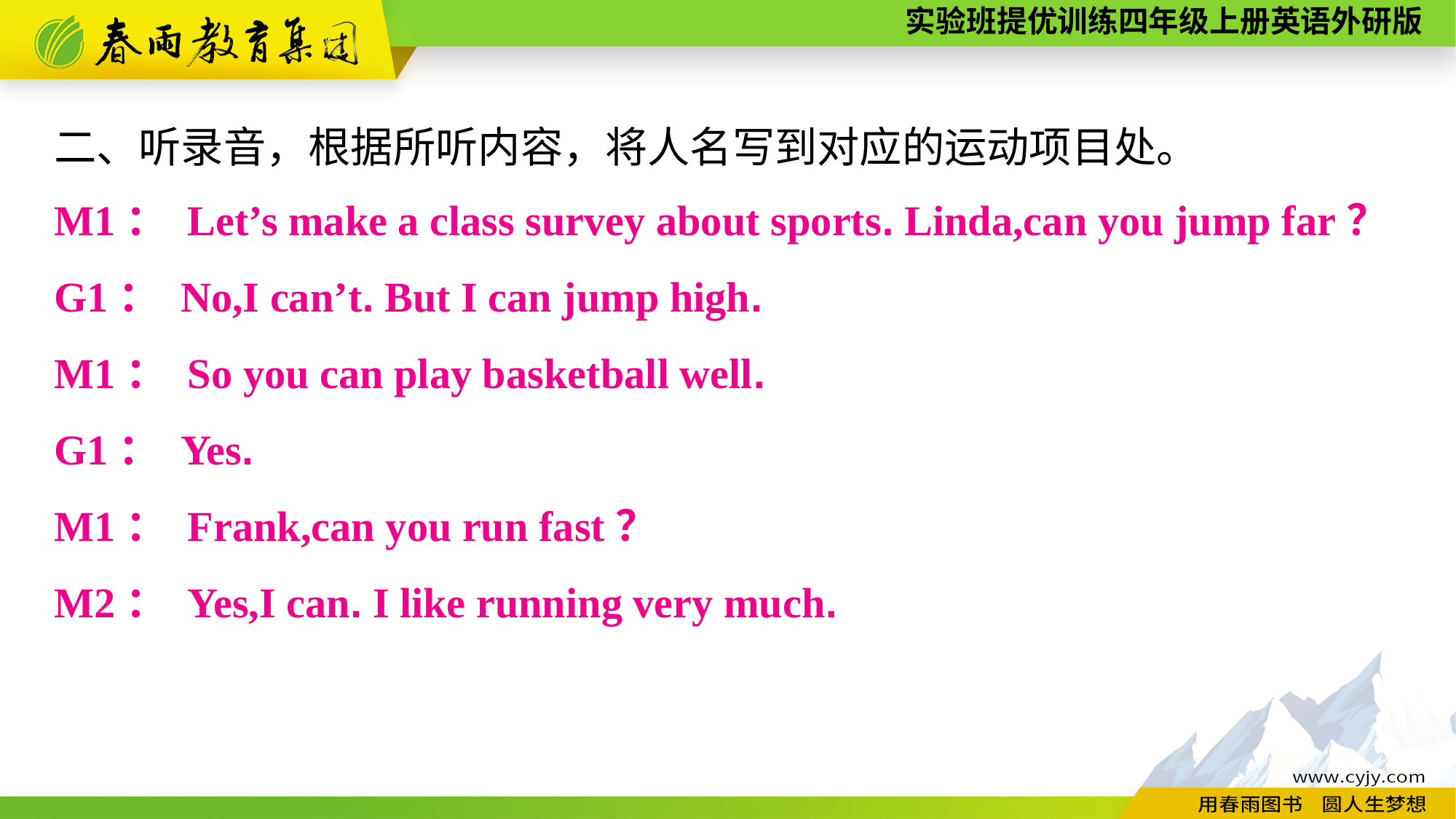

二、听录音，根据所听内容，将人名写到对应的运动项目处。
M1： Let’s make a class survey about sports. Linda,can you jump far？
G1： No,I can’t. But I can jump high.
M1： So you can play basketball well.
G1： Yes.
M1： Frank,can you run fast？
M2： Yes,I can. I like running very much.